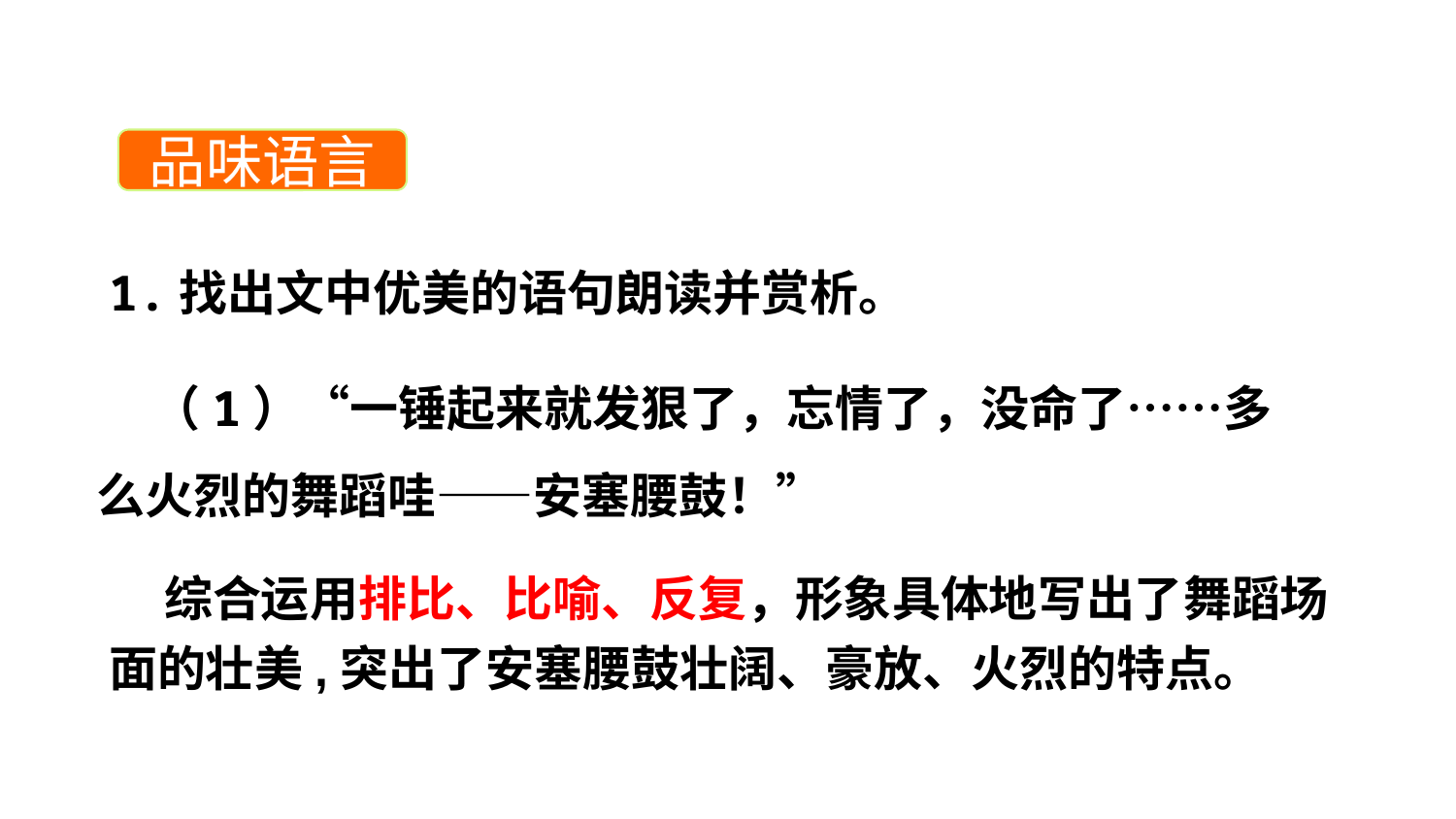

品味语言
1.找出文中优美的语句朗读并赏析。
    （1）“一锤起来就发狠了，忘情了，没命了……多么火烈的舞蹈哇——安塞腰鼓！”
    综合运用排比、比喻、反复，形象具体地写出了舞蹈场面的壮美,突出了安塞腰鼓壮阔、豪放、火烈的特点。